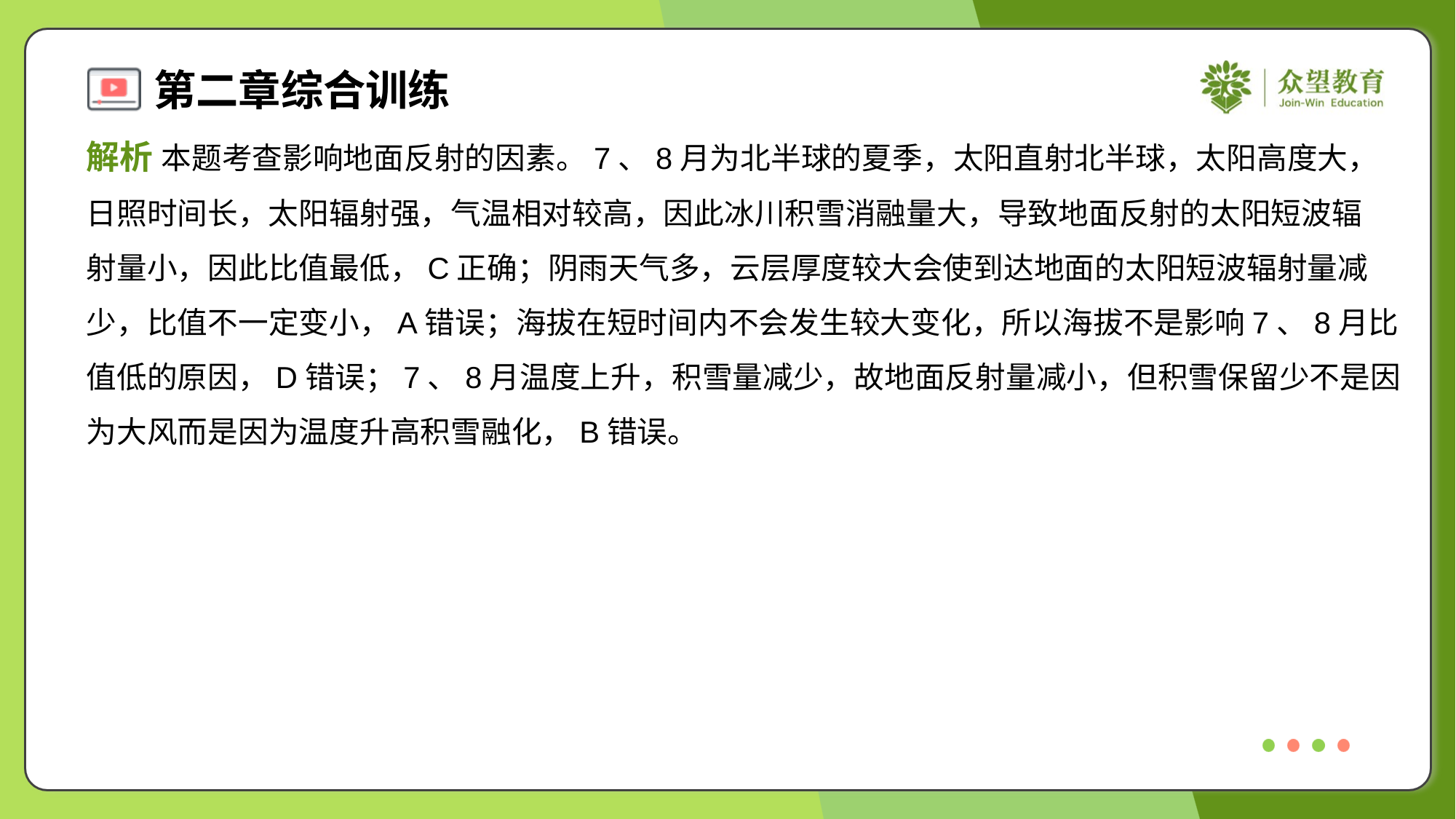

解析 本题考查影响地面反射的因素。7、8月为北半球的夏季，太阳直射北半球，太阳高度大，
日照时间长，太阳辐射强，气温相对较高，因此冰川积雪消融量大，导致地面反射的太阳短波辐
射量小，因此比值最低，C正确；阴雨天气多，云层厚度较大会使到达地面的太阳短波辐射量减
少，比值不一定变小，A错误；海拔在短时间内不会发生较大变化，所以海拔不是影响7、8月比
值低的原因，D错误；7、8月温度上升，积雪量减少，故地面反射量减小，但积雪保留少不是因
为大风而是因为温度升高积雪融化，B错误。